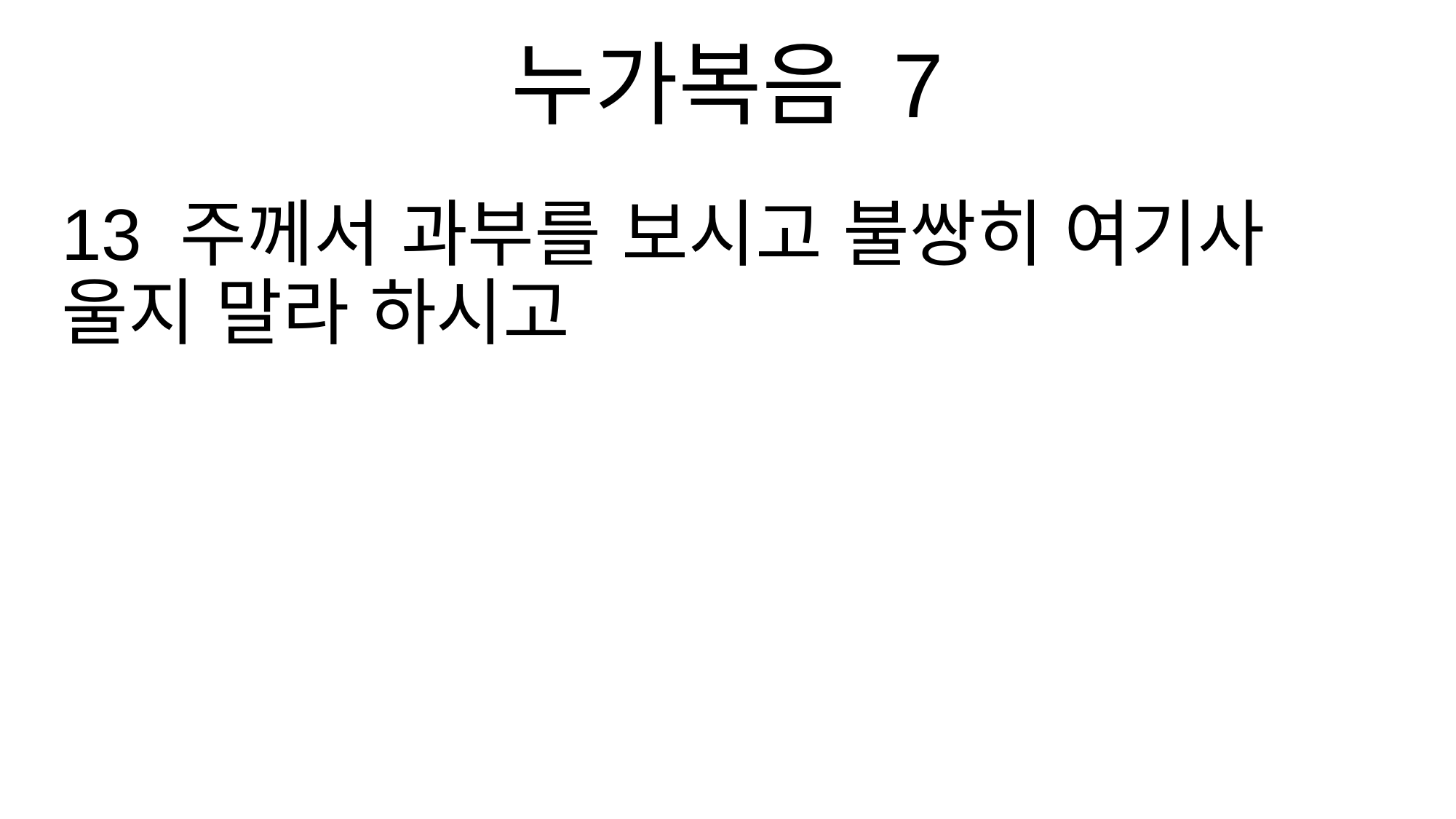

누가복음 7
13 주께서 과부를 보시고 불쌍히 여기사 울지 말라 하시고